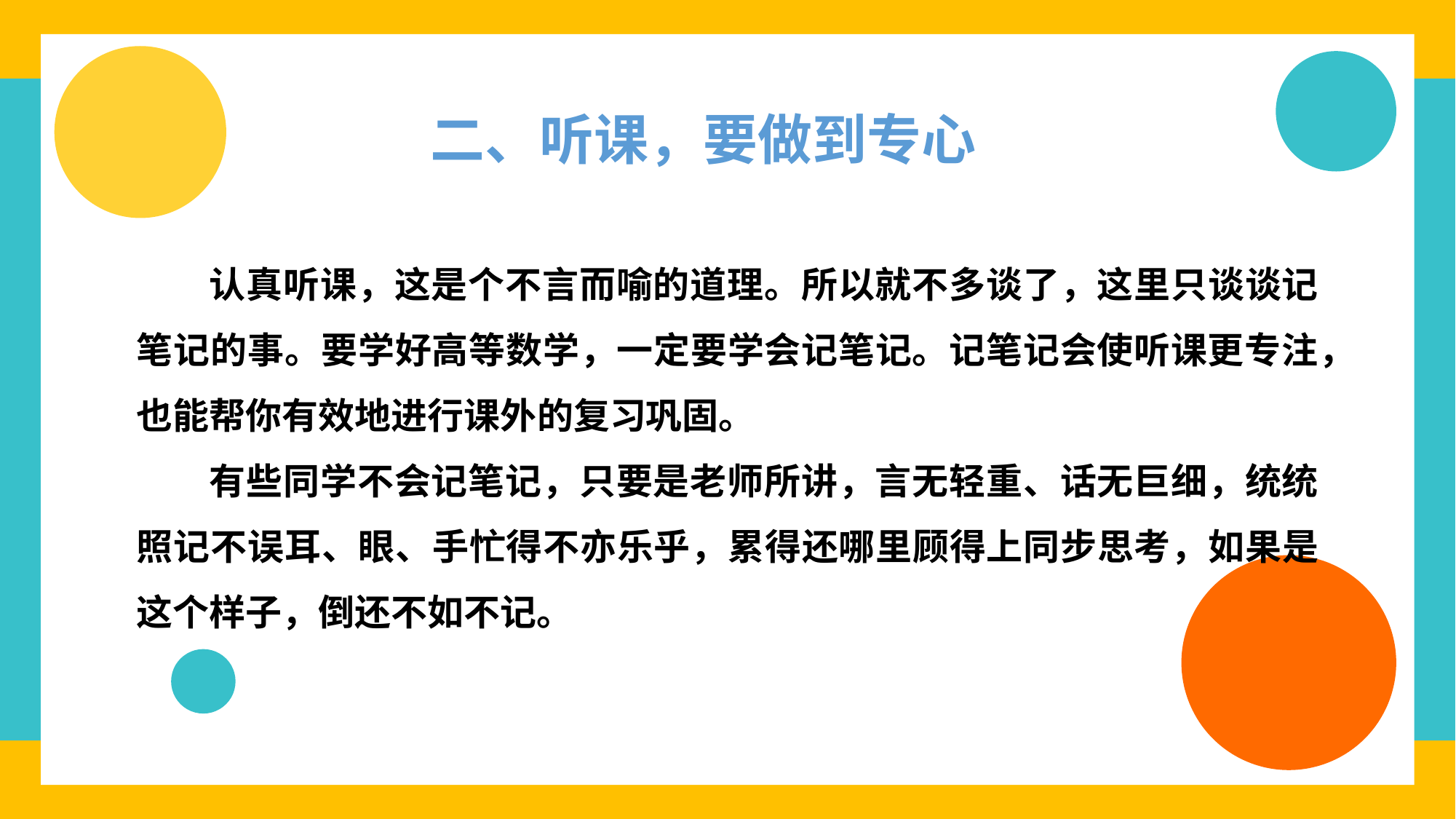

二、听课，要做到专心
认真听课，这是个不言而喻的道理。所以就不多谈了，这里只谈谈记笔记的事。要学好高等数学，一定要学会记笔记。记笔记会使听课更专注，也能帮你有效地进行课外的复习巩固。
有些同学不会记笔记，只要是老师所讲，言无轻重、话无巨细，统统照记不误耳、眼、手忙得不亦乐乎，累得还哪里顾得上同步思考，如果是这个样子，倒还不如不记。